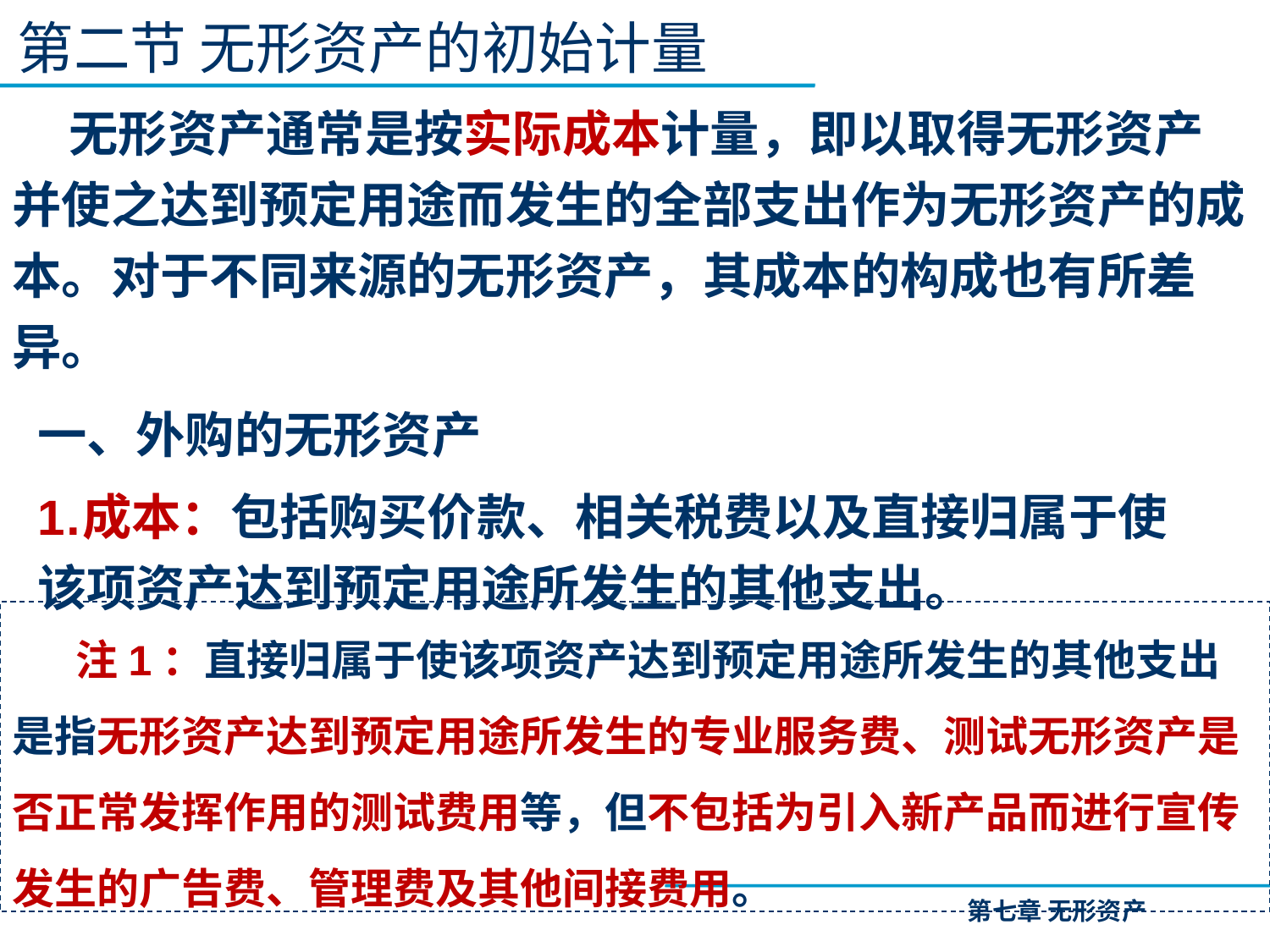

第二节 无形资产的初始计量
    无形资产通常是按实际成本计量，即以取得无形资产并使之达到预定用途而发生的全部支出作为无形资产的成本。对于不同来源的无形资产，其成本的构成也有所差异。
一、外购的无形资产
成本：包括购买价款、相关税费以及直接归属于使该项资产达到预定用途所发生的其他支出。
注1：直接归属于使该项资产达到预定用途所发生的其他支出是指无形资产达到预定用途所发生的专业服务费、测试无形资产是否正常发挥作用的测试费用等，但不包括为引入新产品而进行宣传发生的广告费、管理费及其他间接费用。